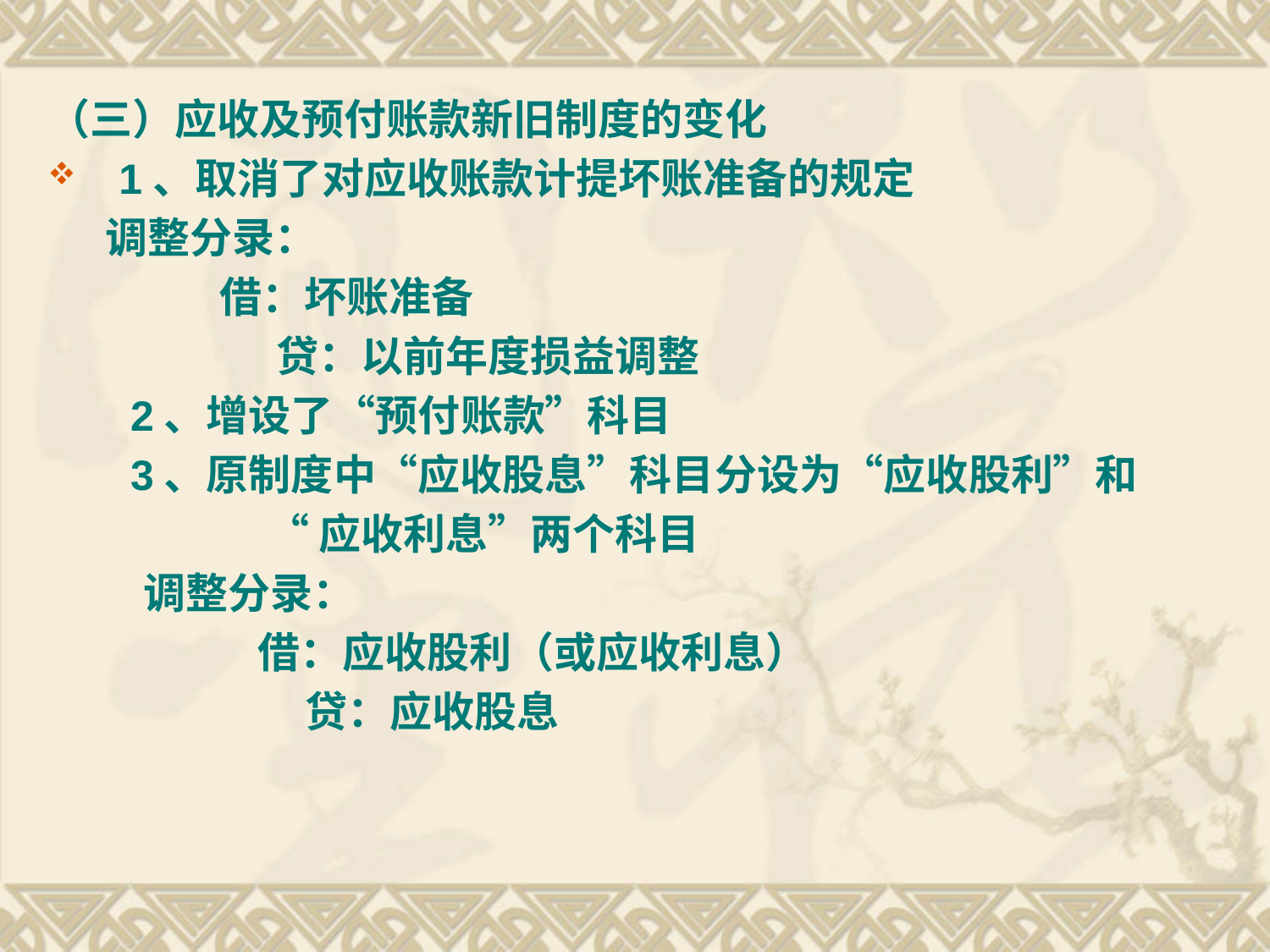

（三）应收及预付账款新旧制度的变化
  1、取消了对应收账款计提坏账准备的规定
     调整分录：
                 借：坏账准备
                       贷：以前年度损益调整
       2、增设了“预付账款”科目
       3、原制度中“应收股息”科目分设为“应收股利”和
                       “应收利息”两个科目
         调整分录：
                     借：应收股利（或应收利息）
                          贷：应收股息